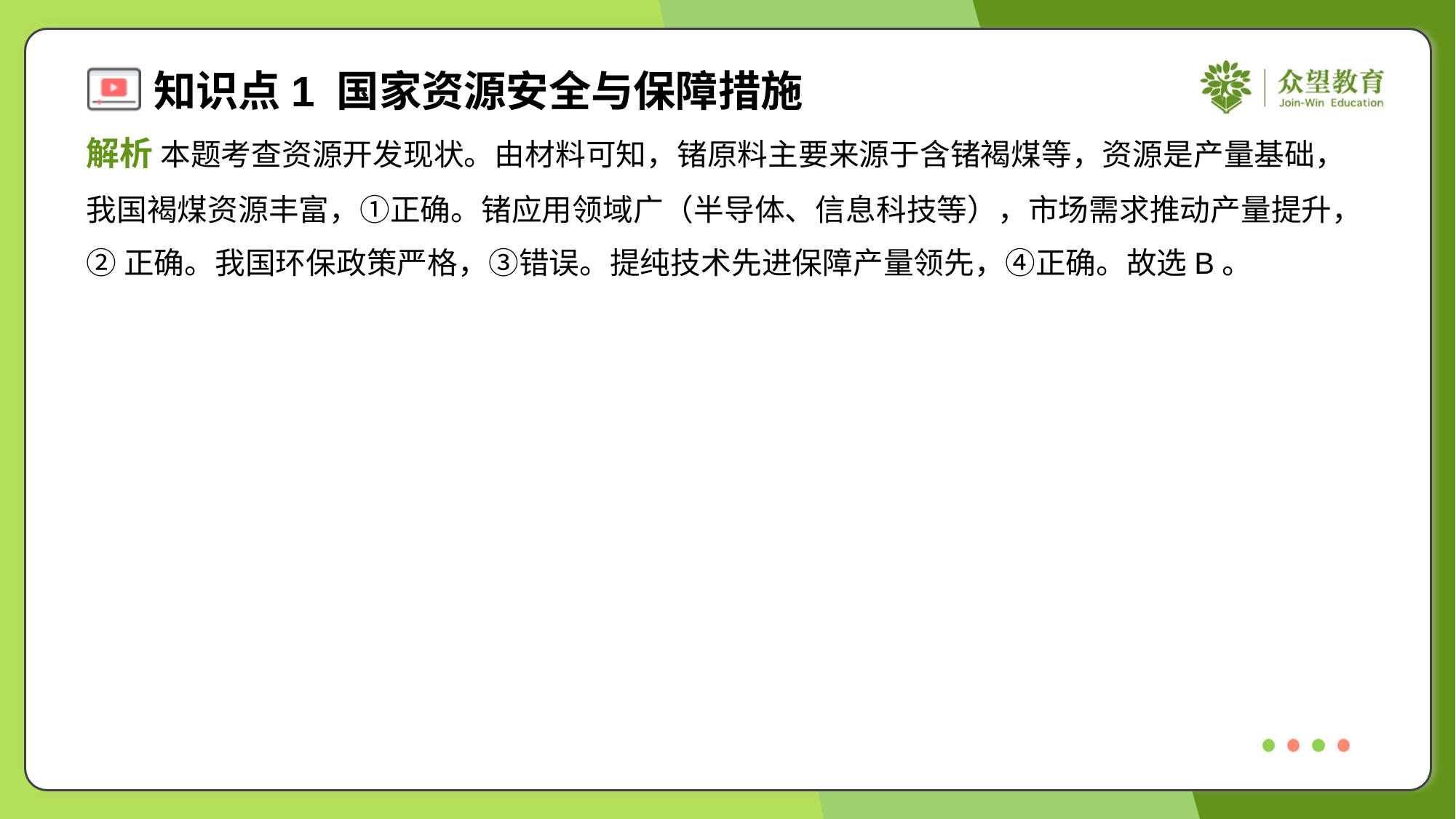

解析 本题考查资源开发现状。由材料可知，锗原料主要来源于含锗褐煤等，资源是产量基础，
我国褐煤资源丰富，①正确。锗应用领域广（半导体、信息科技等），市场需求推动产量提升，
②正确。我国环保政策严格，③错误。提纯技术先进保障产量领先，④正确。故选B。